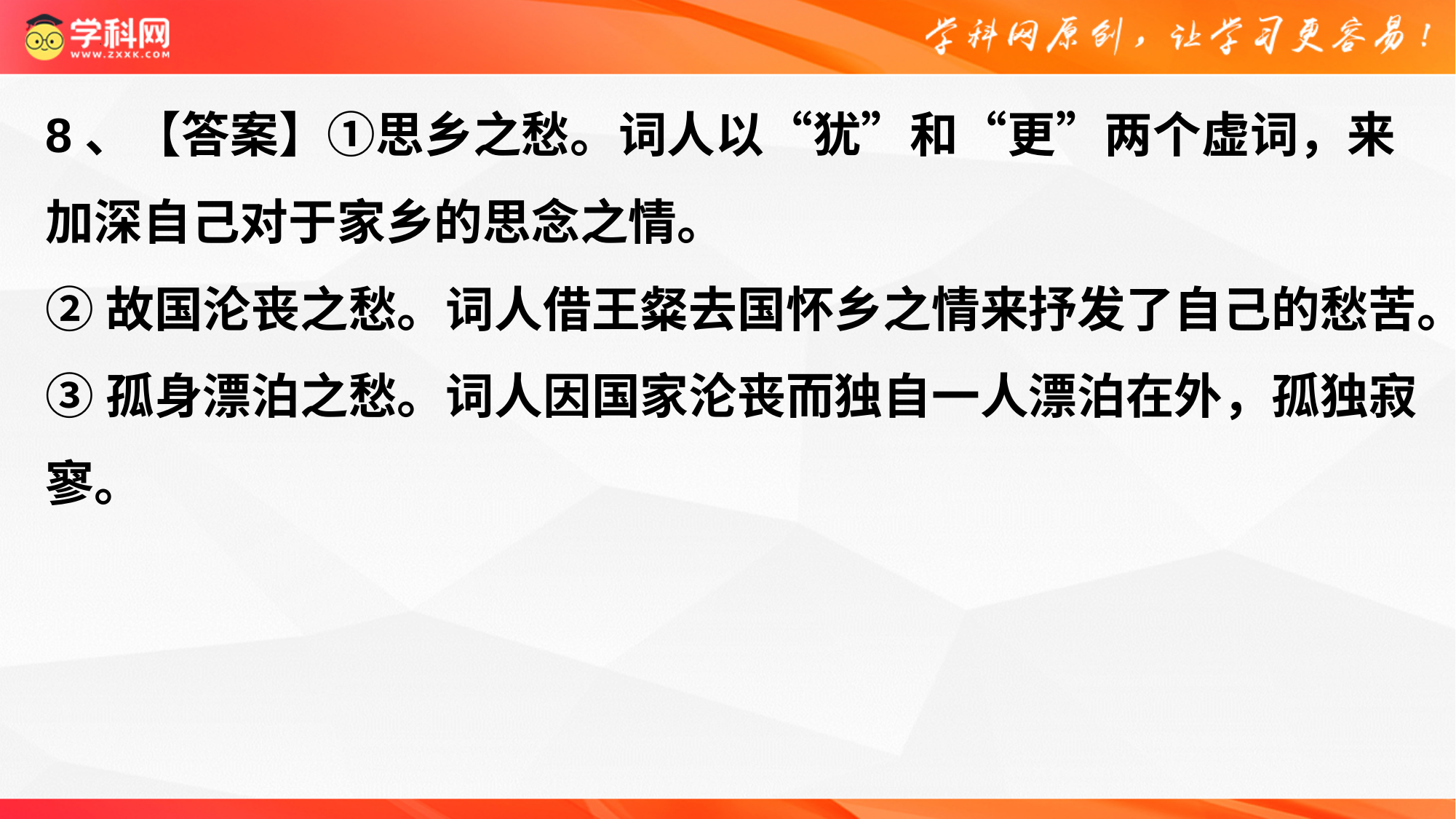

8、【答案】①思乡之愁。词人以“犹”和“更”两个虚词，来加深自己对于家乡的思念之情。
②故国沦丧之愁。词人借王粲去国怀乡之情来抒发了自己的愁苦。
③孤身漂泊之愁。词人因国家沦丧而独自一人漂泊在外，孤独寂寥。